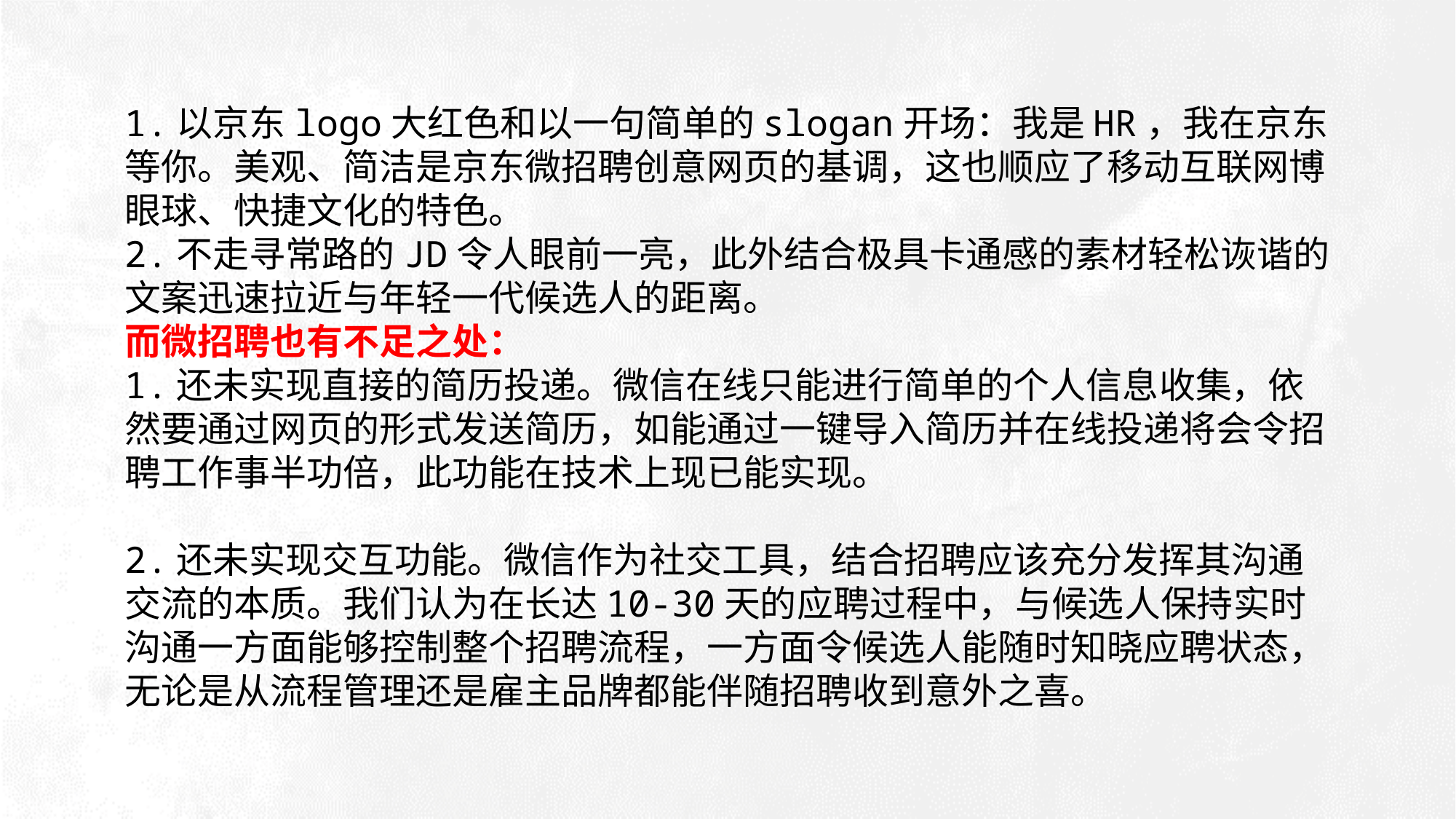

1.以京东logo大红色和以一句简单的slogan开场：我是HR，我在京东等你。美观、简洁是京东微招聘创意网页的基调，这也顺应了移动互联网博眼球、快捷文化的特色。
2.不走寻常路的JD令人眼前一亮，此外结合极具卡通感的素材轻松诙谐的文案迅速拉近与年轻一代候选人的距离。
而微招聘也有不足之处：
1.还未实现直接的简历投递。微信在线只能进行简单的个人信息收集，依然要通过网页的形式发送简历，如能通过一键导入简历并在线投递将会令招聘工作事半功倍，此功能在技术上现已能实现。

2.还未实现交互功能。微信作为社交工具，结合招聘应该充分发挥其沟通交流的本质。我们认为在长达10-30天的应聘过程中，与候选人保持实时沟通一方面能够控制整个招聘流程，一方面令候选人能随时知晓应聘状态，无论是从流程管理还是雇主品牌都能伴随招聘收到意外之喜。
e7d195523061f1c0deeec63e560781cfd59afb0ea006f2a87ABB68BF51EA6619813959095094C18C62A12F549504892A4AAA8C1554C6663626E05CA27F281A14E6983772AFC3FB97135759321DEA3D70CCCB10945EC5A0322096E752803368C2184698845E3CCD6DB7F651295A8E4F3FDC19EA64A2B4A4AC1434B55AAE41CF0BF61B375C23F3039959E085EE760725AA